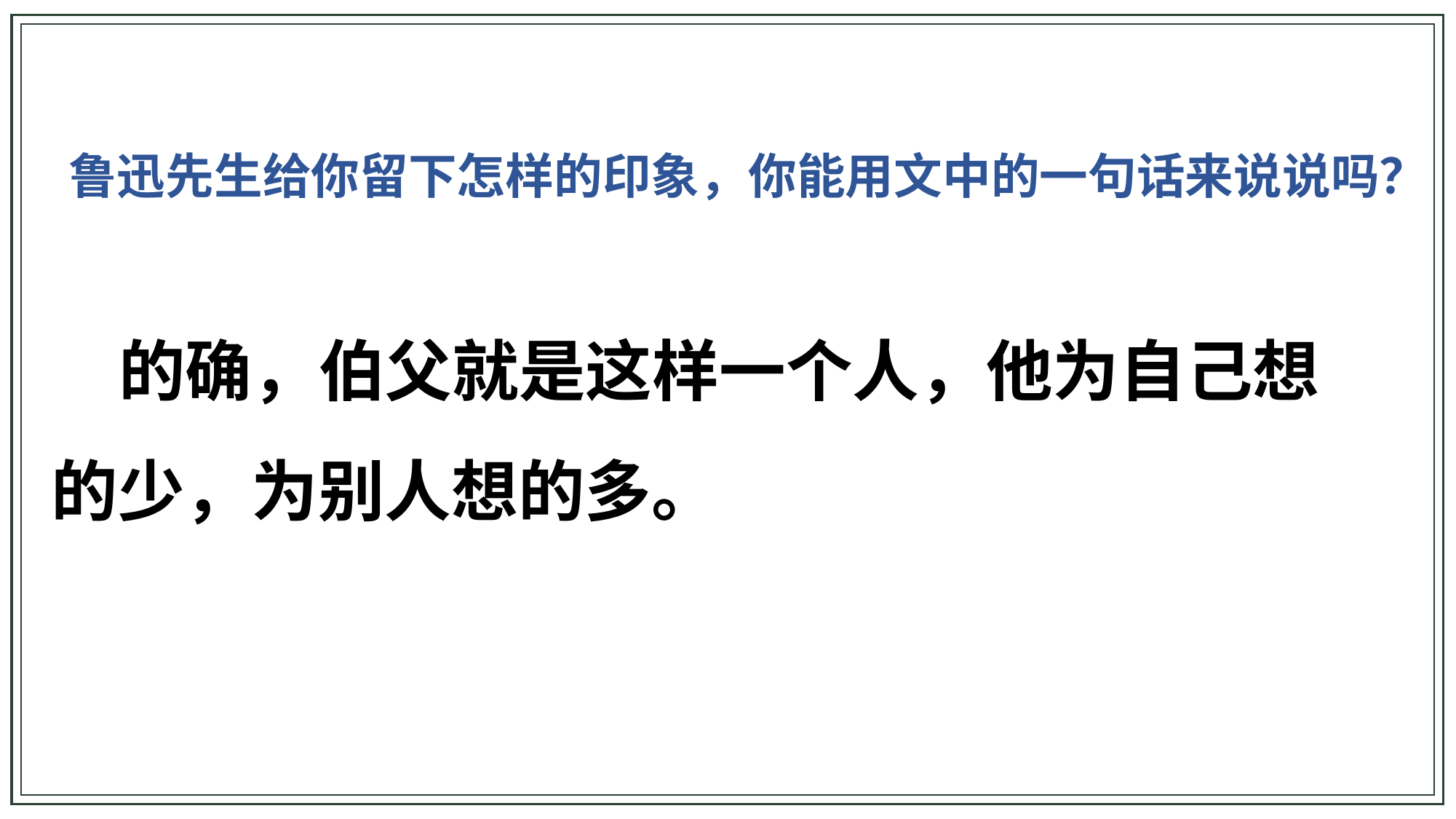

鲁迅先生给你留下怎样的印象，你能用文中的一句话来说说吗？

 的确，伯父就是这样一个人，他为自己想的少，为别人想的多。